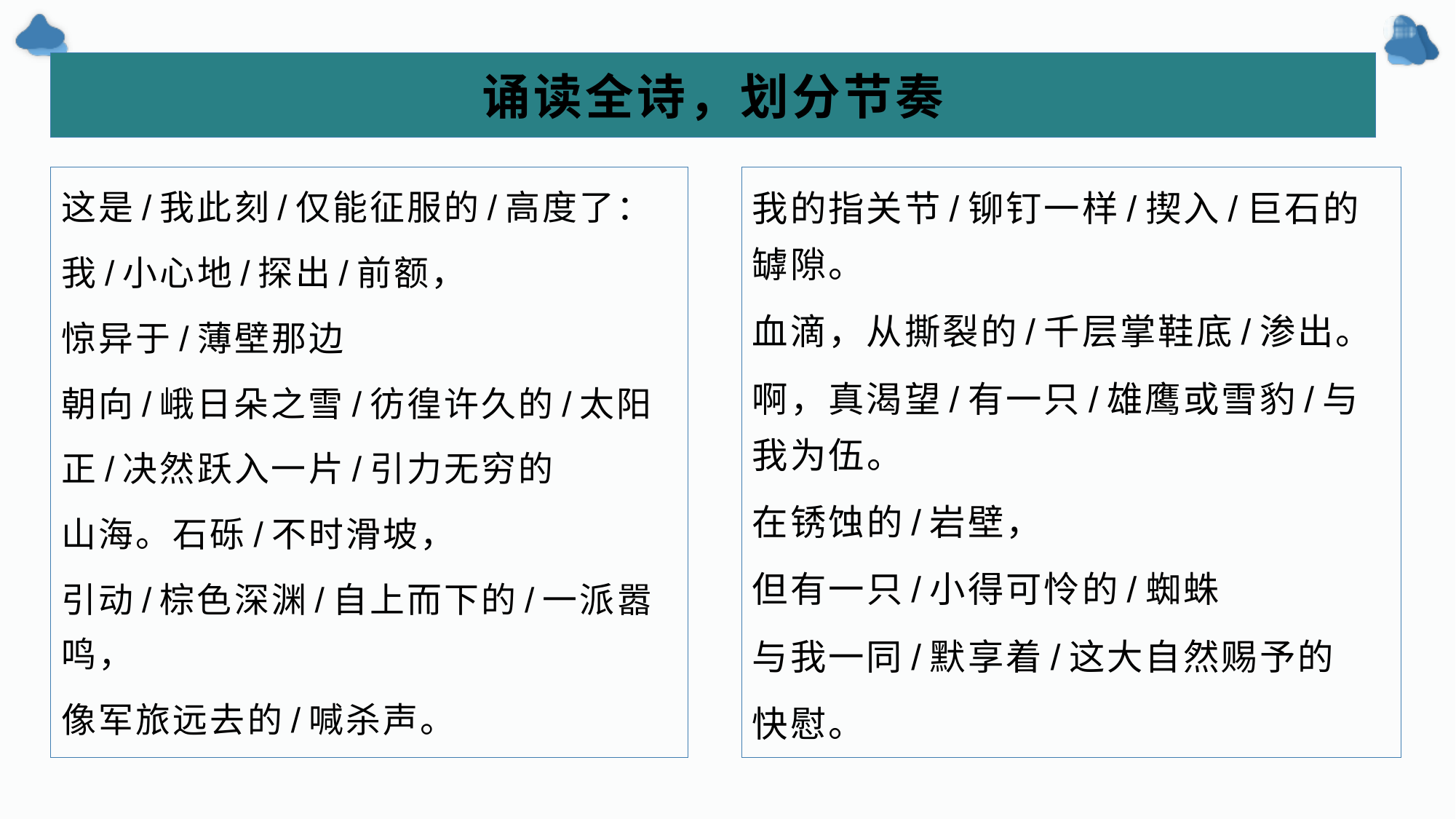

# 诵读全诗，划分节奏
这是/我此刻/仅能征服的/高度了：
我/小心地/探出/前额，
惊异于/薄壁那边
朝向/峨日朵之雪/彷徨许久的/太阳
正/决然跃入一片/引力无穷的
山海。石砾/不时滑坡，
引动/棕色深渊/自上而下的/一派嚣鸣，
像军旅远去的/喊杀声。
我的指关节/铆钉一样/揳入/巨石的罅隙。
血滴，从撕裂的/千层掌鞋底/渗出。
啊，真渴望/有一只/雄鹰或雪豹/与我为伍。
在锈蚀的/岩壁，
但有一只/小得可怜的/蜘蛛
与我一同/默享着/这大自然赐予的
快慰。